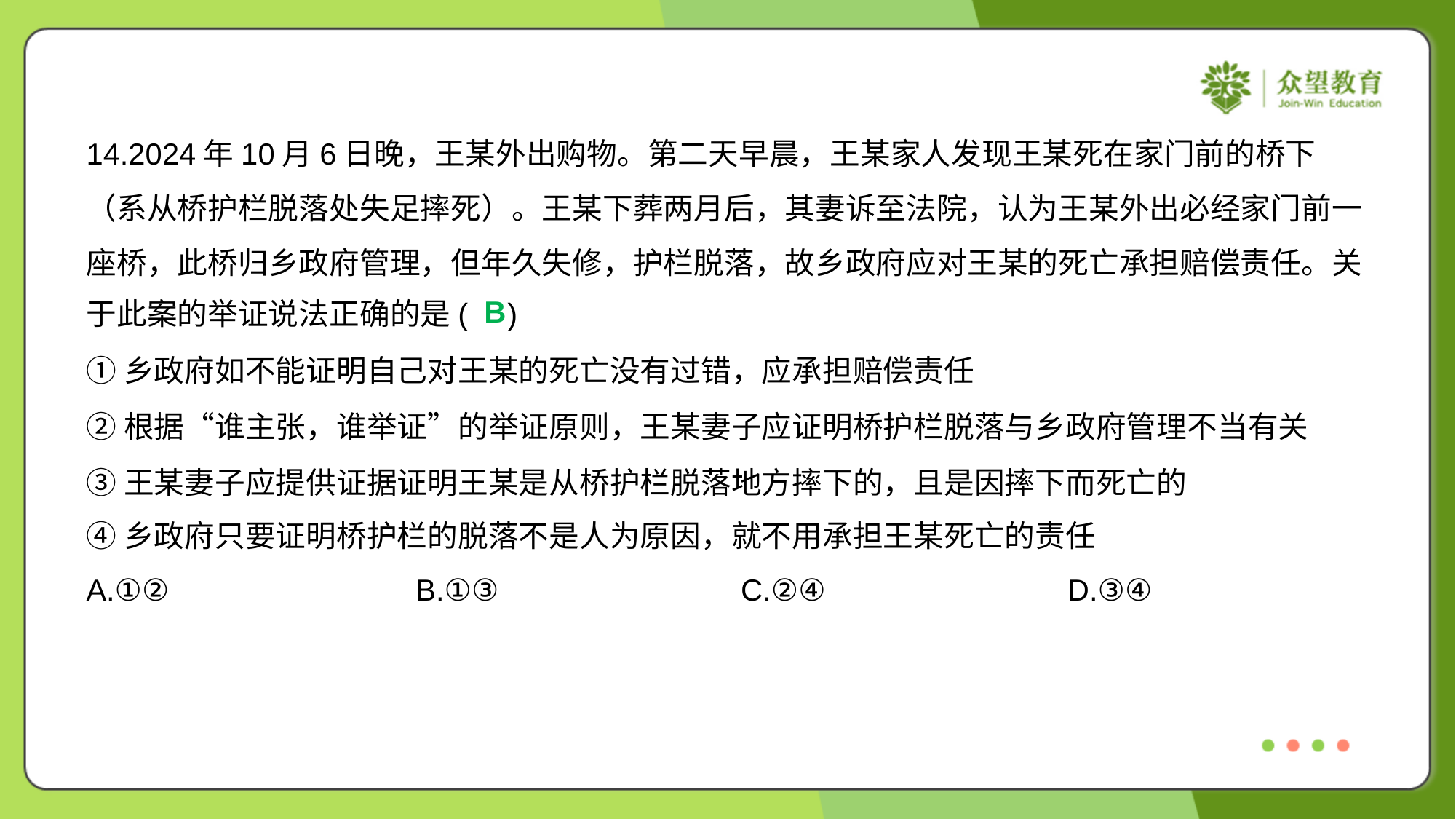

14.2024年10月6日晚，王某外出购物。第二天早晨，王某家人发现王某死在家门前的桥下
（系从桥护栏脱落处失足摔死）。王某下葬两月后，其妻诉至法院，认为王某外出必经家门前一
座桥，此桥归乡政府管理，但年久失修，护栏脱落，故乡政府应对王某的死亡承担赔偿责任。关
于此案的举证说法正确的是(     )
B
①乡政府如不能证明自己对王某的死亡没有过错，应承担赔偿责任
②根据“谁主张，谁举证”的举证原则，王某妻子应证明桥护栏脱落与乡政府管理不当有关
③王某妻子应提供证据证明王某是从桥护栏脱落地方摔下的，且是因摔下而死亡的
④乡政府只要证明桥护栏的脱落不是人为原因，就不用承担王某死亡的责任
A.①②	B.①③	C.②④	D.③④